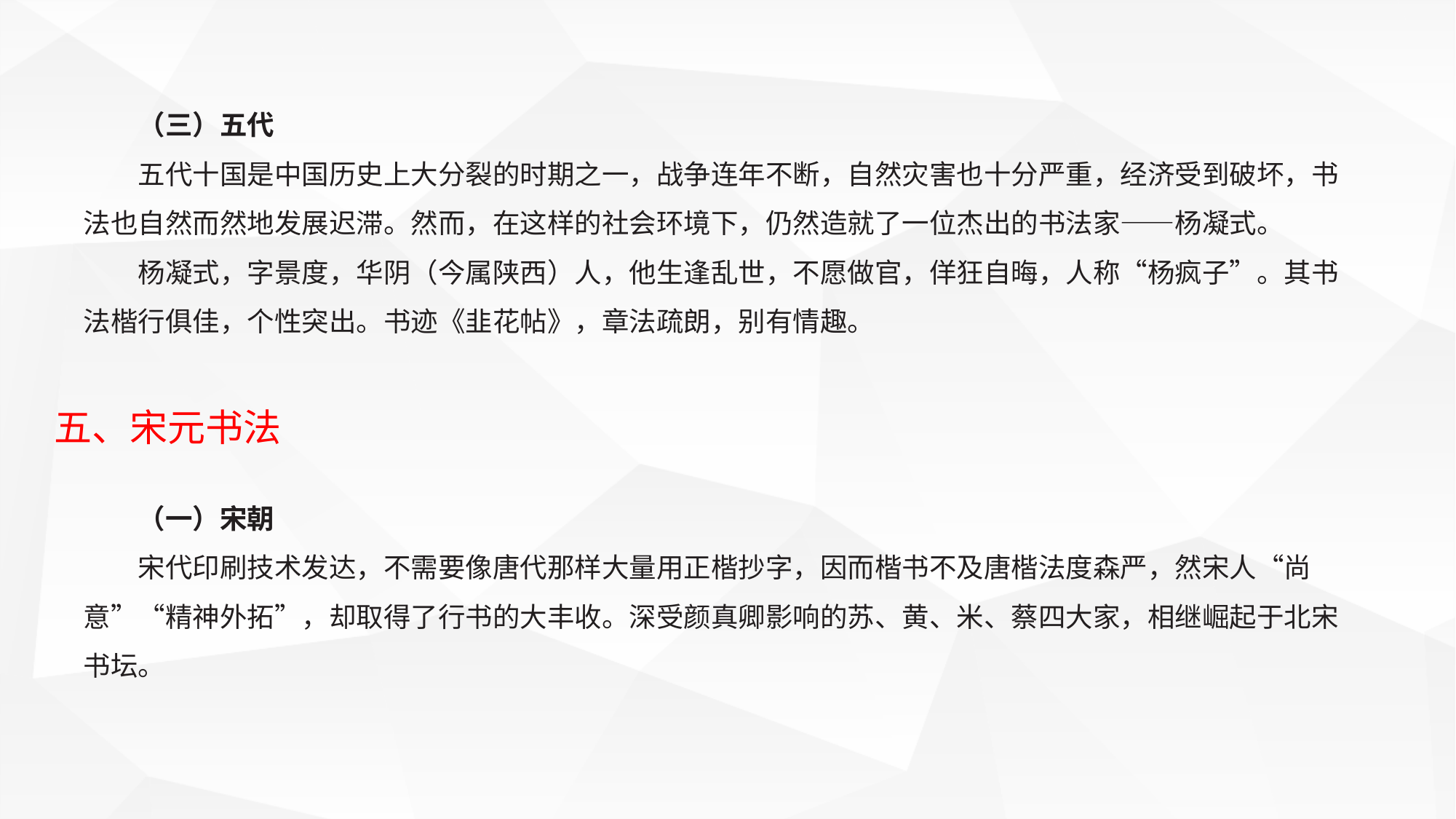

（三）五代
五代十国是中国历史上大分裂的时期之一，战争连年不断，自然灾害也十分严重，经济受到破坏，书法也自然而然地发展迟滞。然而，在这样的社会环境下，仍然造就了一位杰出的书法家——杨凝式。
杨凝式，字景度，华阴（今属陕西）人，他生逢乱世，不愿做官，佯狂自晦，人称“杨疯子”。其书法楷行俱佳，个性突出。书迹《韭花帖》，章法疏朗，别有情趣。
五、宋元书法
（一）宋朝
宋代印刷技术发达，不需要像唐代那样大量用正楷抄字，因而楷书不及唐楷法度森严，然宋人“尚意”“精神外拓”，却取得了行书的大丰收。深受颜真卿影响的苏、黄、米、蔡四大家，相继崛起于北宋书坛。